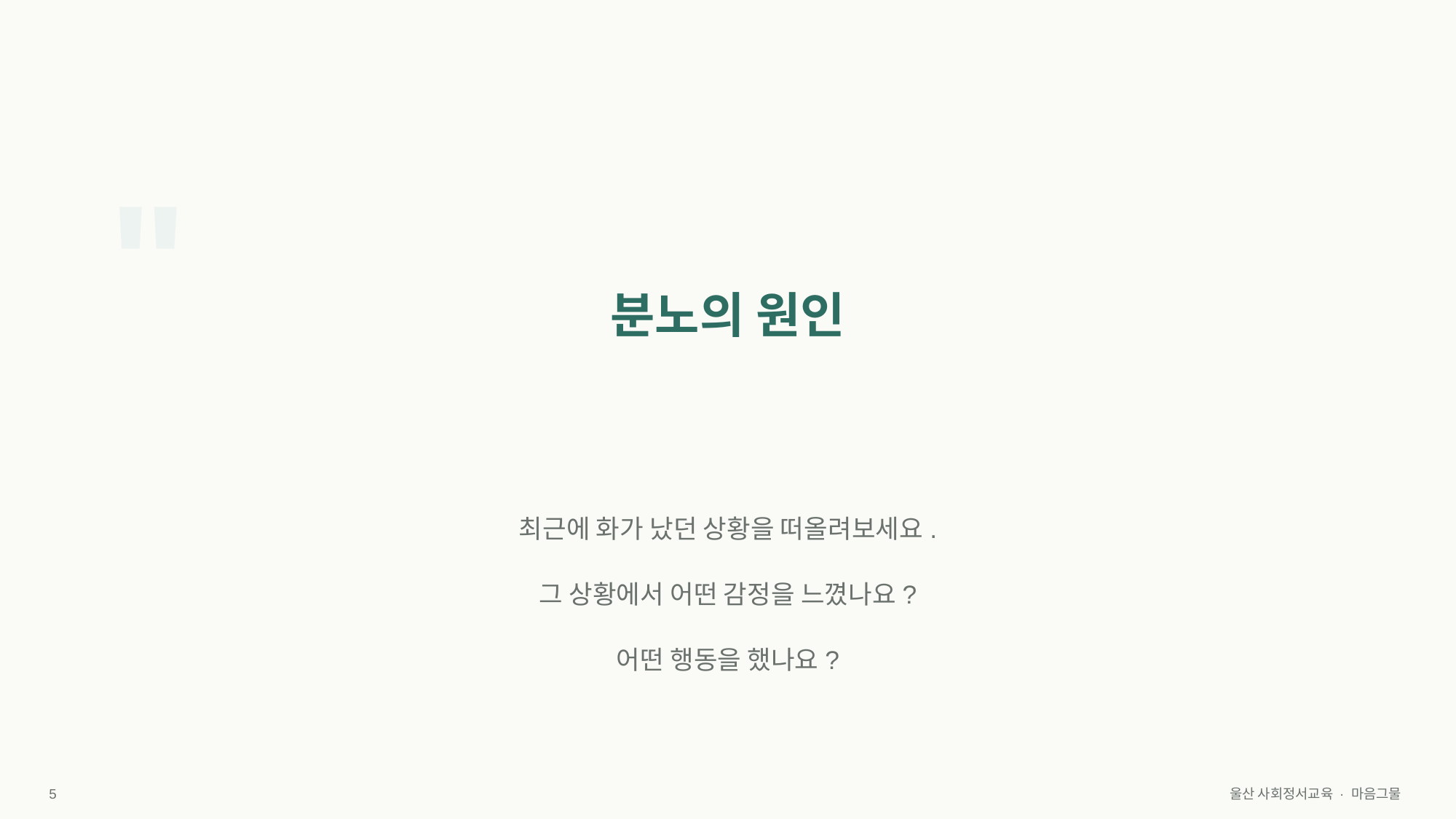

"
분노의 원인
최근에 화가 났던 상황을 떠올려보세요.
그 상황에서 어떤 감정을 느꼈나요?
어떤 행동을 했나요?
5
울산 사회정서교육 · 마음그물